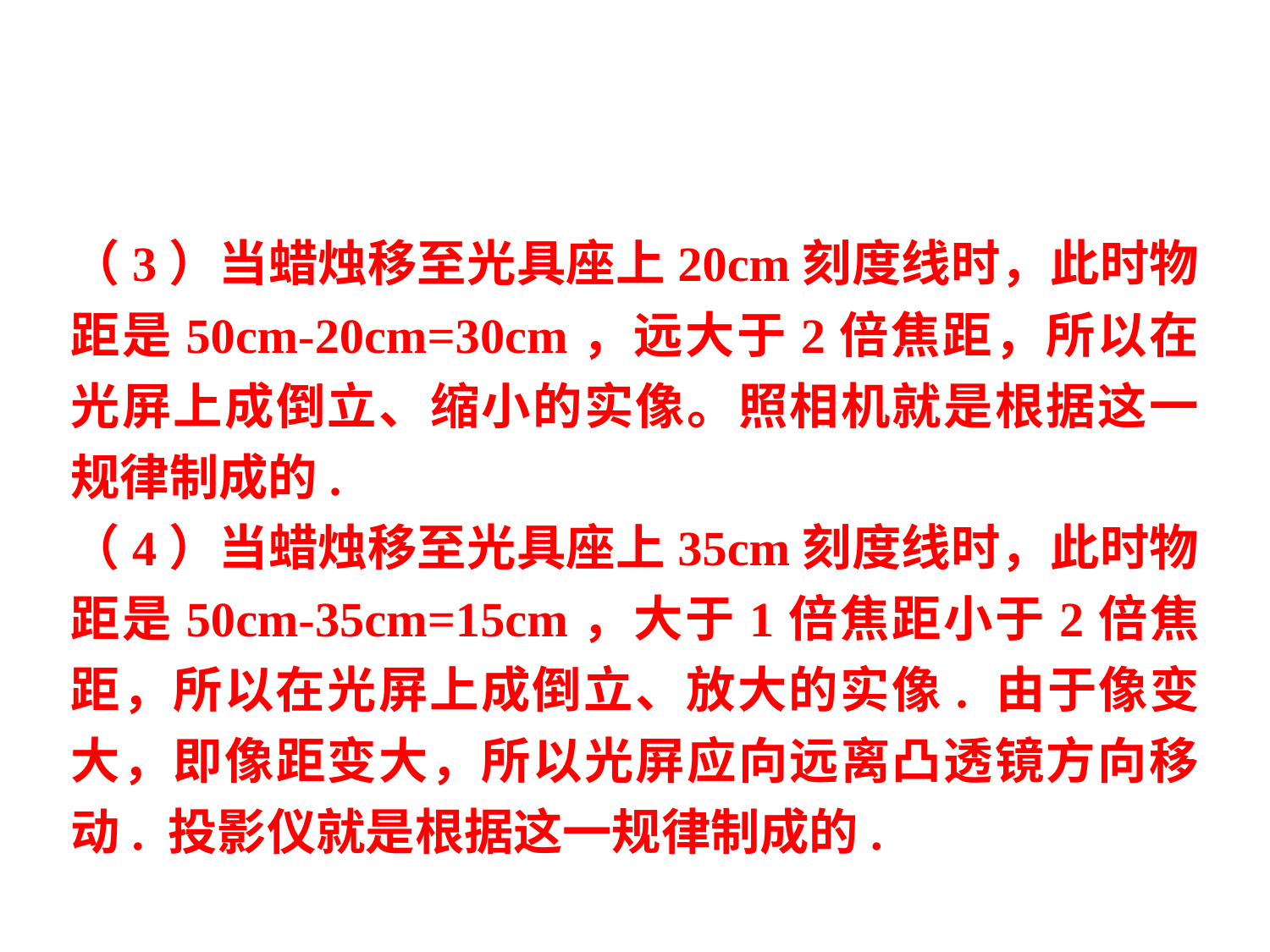

（3）当蜡烛移至光具座上20cm刻度线时，此时物距是50cm-20cm=30cm，远大于2倍焦距，所以在光屏上成倒立、缩小的实像。照相机就是根据这一规律制成的.
（4）当蜡烛移至光具座上35cm刻度线时，此时物距是50cm-35cm=15cm，大于1倍焦距小于2倍焦距，所以在光屏上成倒立、放大的实像. 由于像变大，即像距变大，所以光屏应向远离凸透镜方向移动. 投影仪就是根据这一规律制成的.